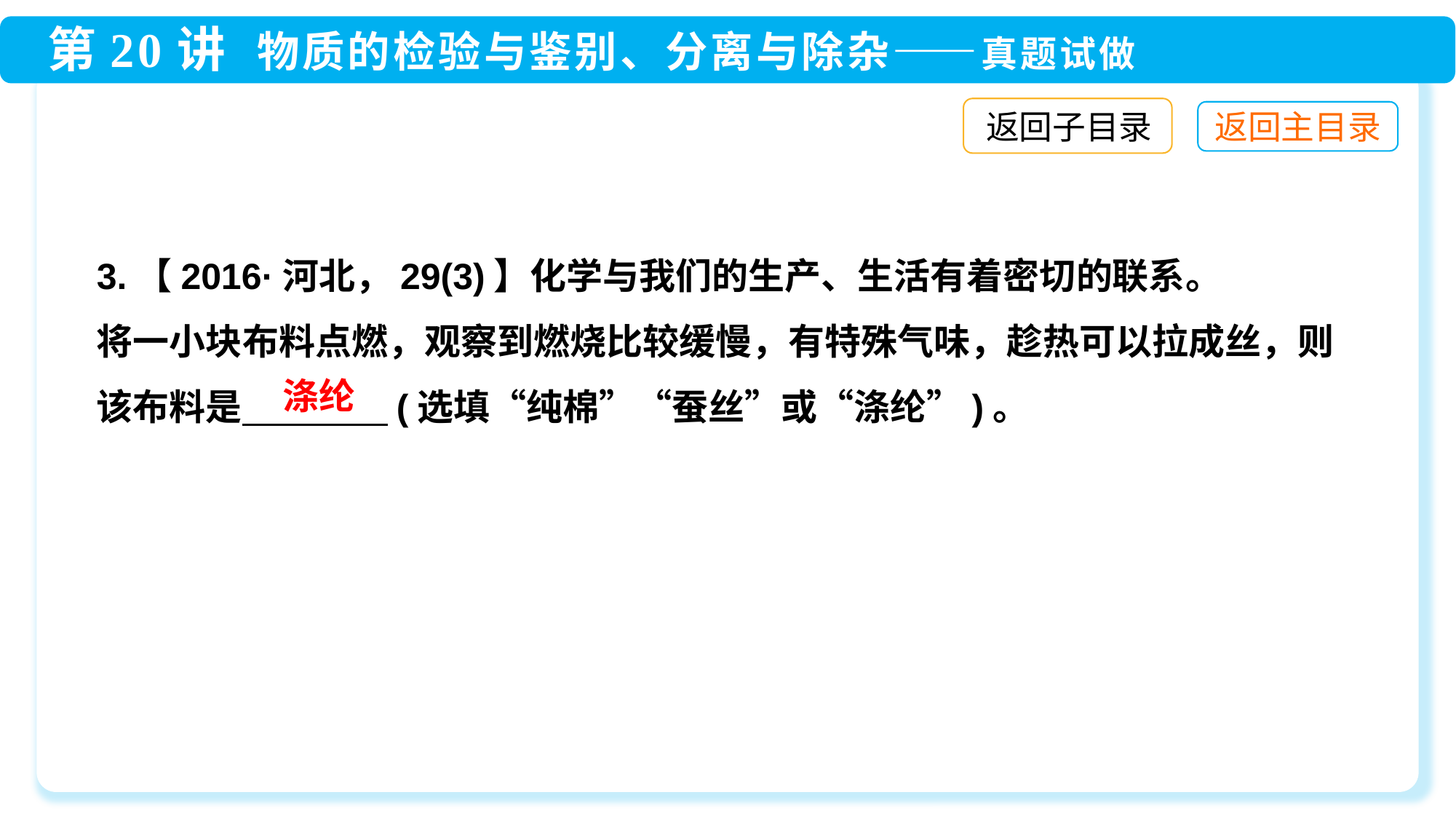

返回子目录

3.【2016·河北，29(3)】化学与我们的生产、生活有着密切的联系。
将一小块布料点燃，观察到燃烧比较缓慢，有特殊气味，趁热可以拉成丝，则该布料是　　　　(选填“纯棉”“蚕丝”或“涤纶”)。
涤纶